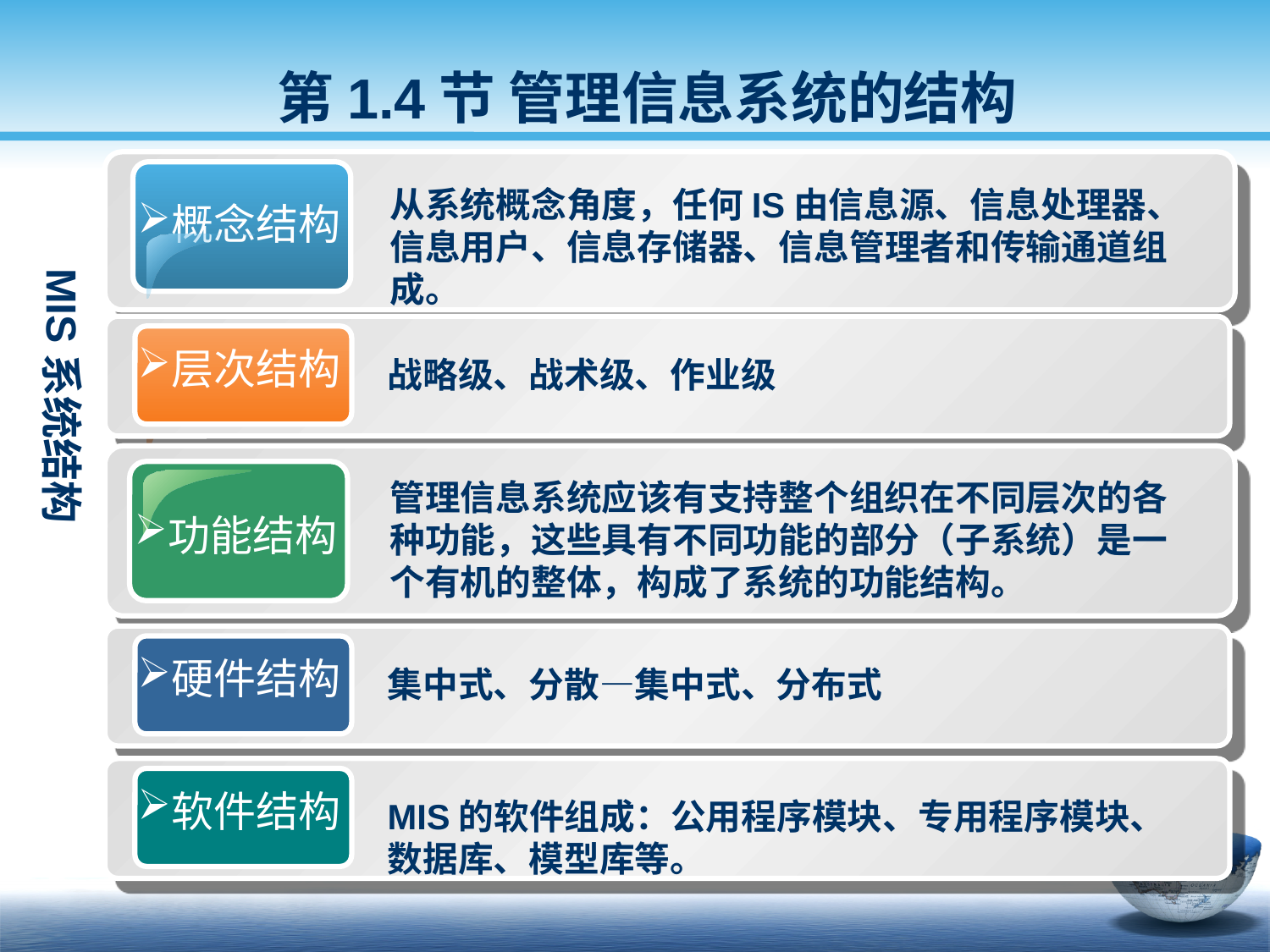

第1.4节 管理信息系统的结构

从系统概念角度，任何IS由信息源、信息处理器、信息用户、信息存储器、信息管理者和传输通道组成。
概念结构

MIS系统结构

层次结构
战略级、战术级、作业级

功能结构
管理信息系统应该有支持整个组织在不同层次的各种功能，这些具有不同功能的部分（子系统）是一个有机的整体，构成了系统的功能结构。

硬件结构
集中式、分散—集中式、分布式

软件结构
MIS的软件组成：公用程序模块、专用程序模块、数据库、模型库等。